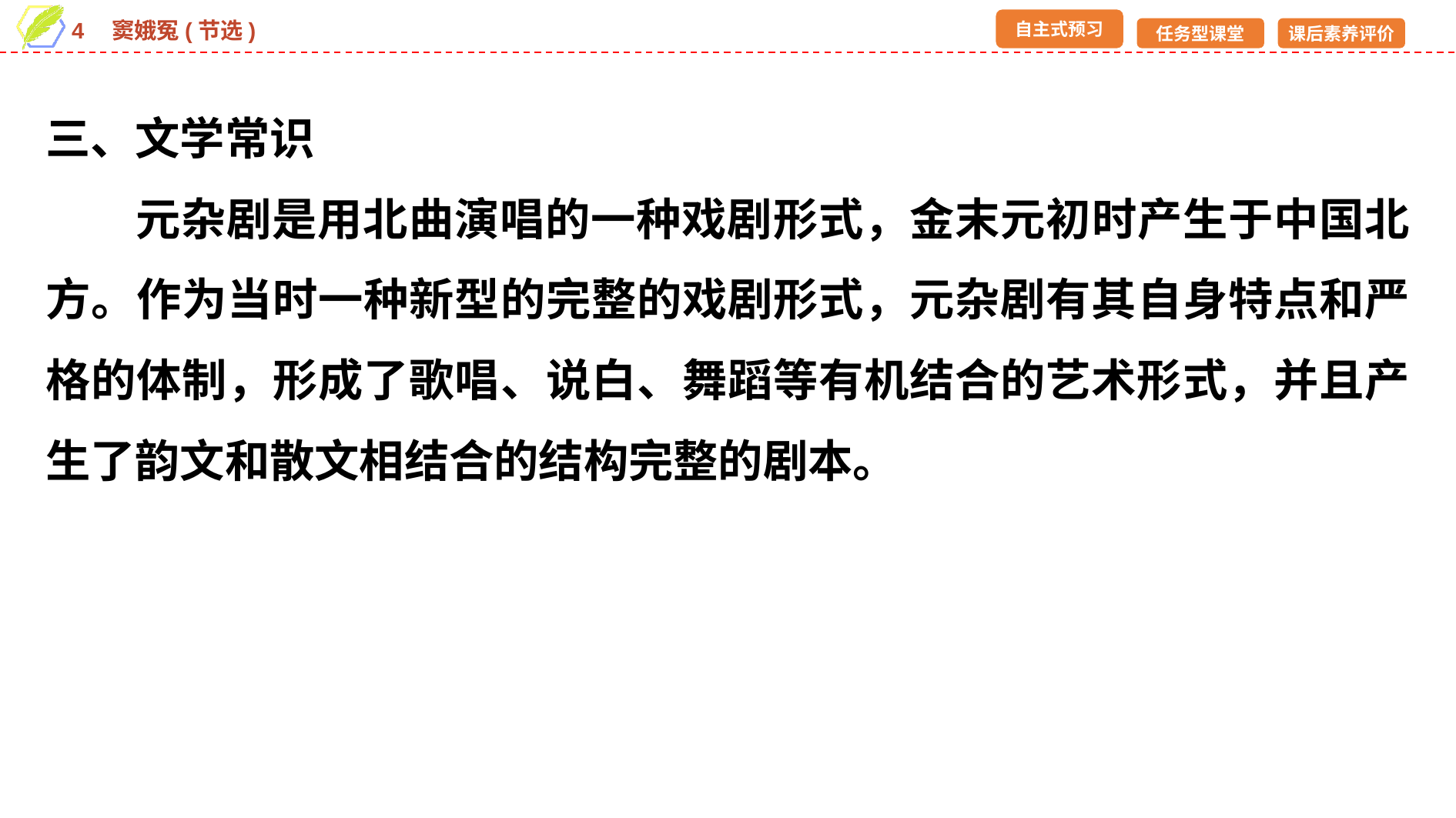

三、文学常识
元杂剧是用北曲演唱的一种戏剧形式，金末元初时产生于中国北方。作为当时一种新型的完整的戏剧形式，元杂剧有其自身特点和严格的体制，形成了歌唱、说白、舞蹈等有机结合的艺术形式，并且产生了韵文和散文相结合的结构完整的剧本。